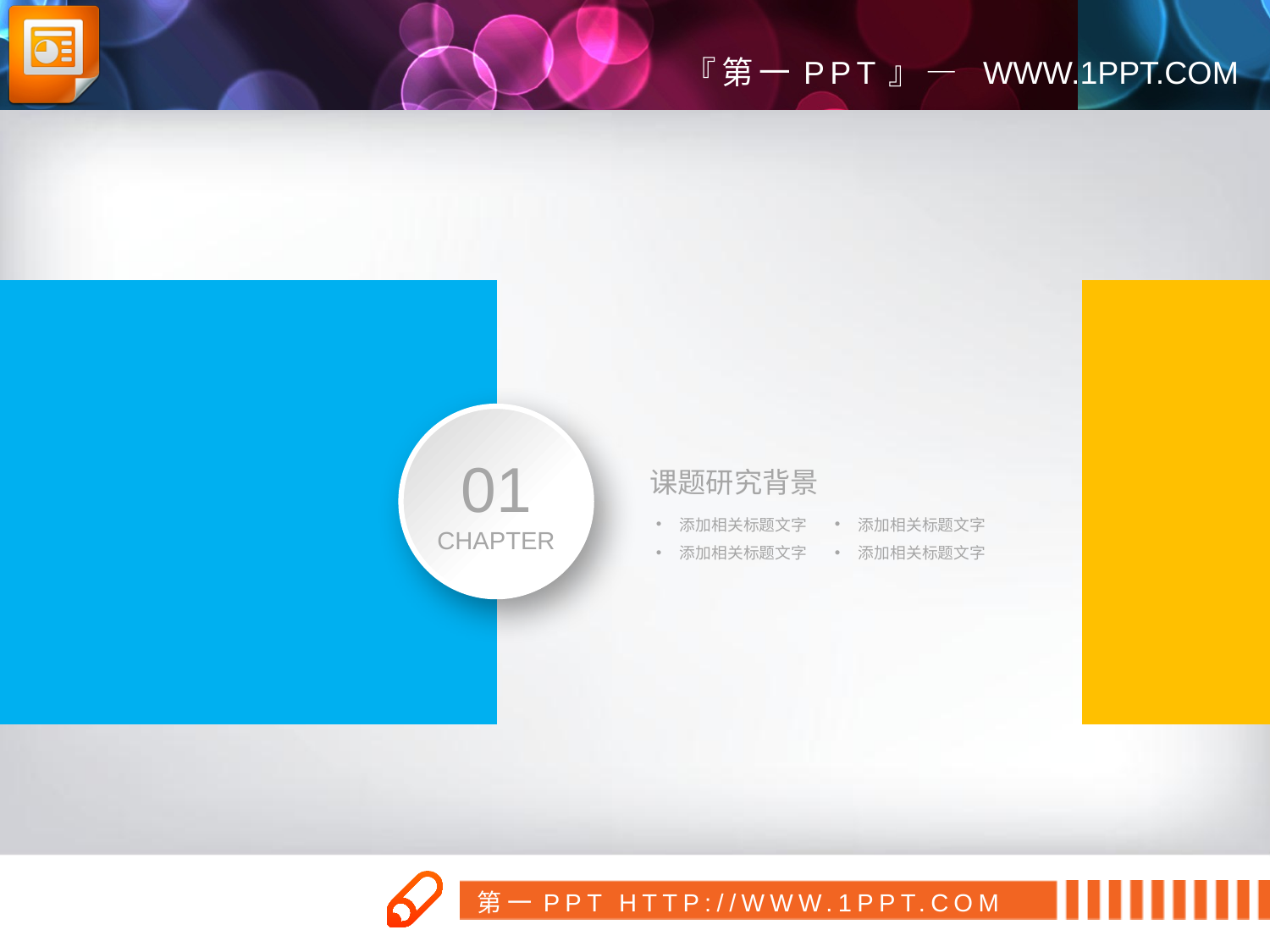

01
CHAPTER
课题研究背景
添加相关标题文字
添加相关标题文字
添加相关标题文字
添加相关标题文字